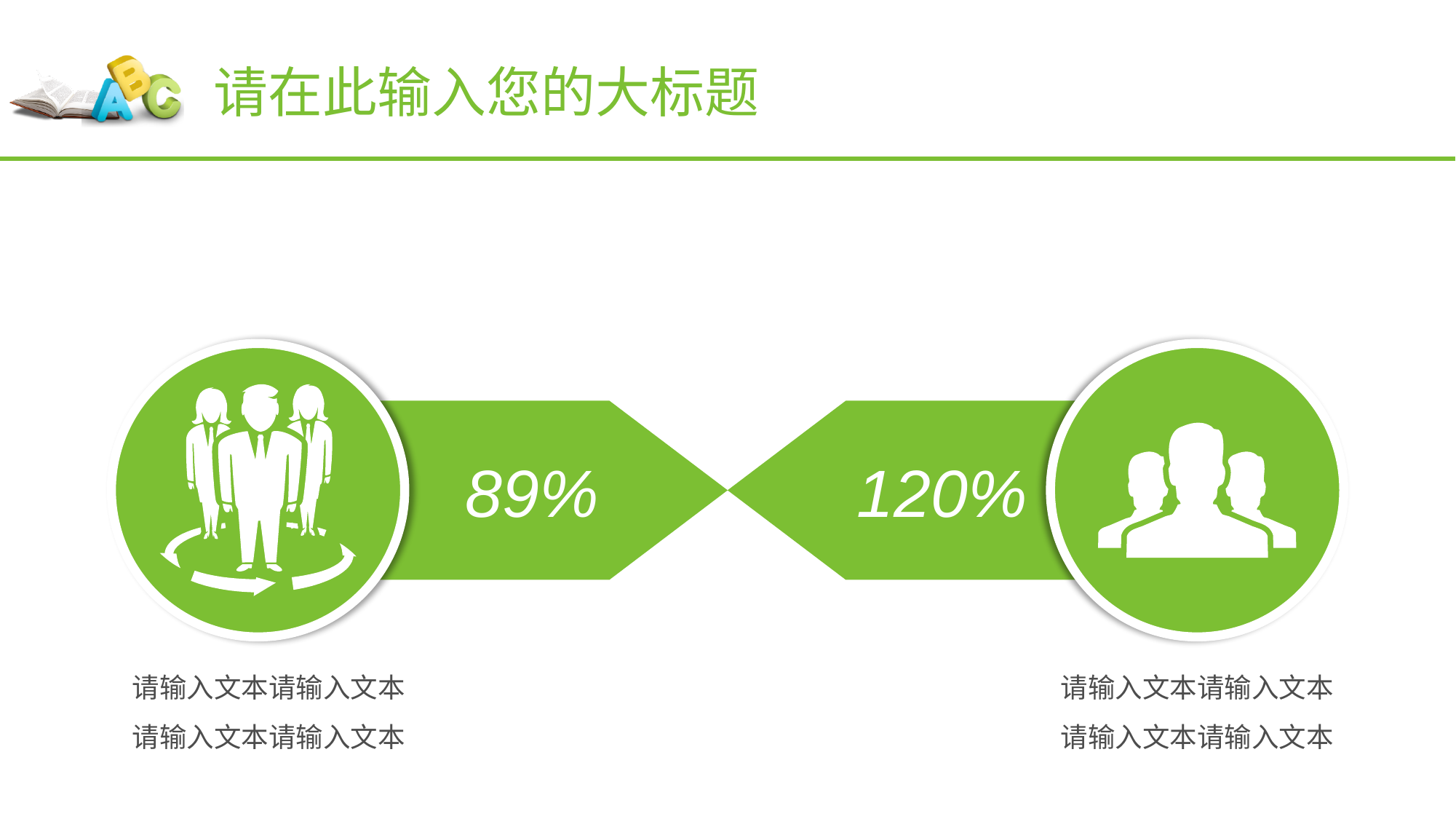

# 请在此输入您的大标题

89%
120%

请输入文本请输入文本请输入文本请输入文本
请输入文本请输入文本请输入文本请输入文本